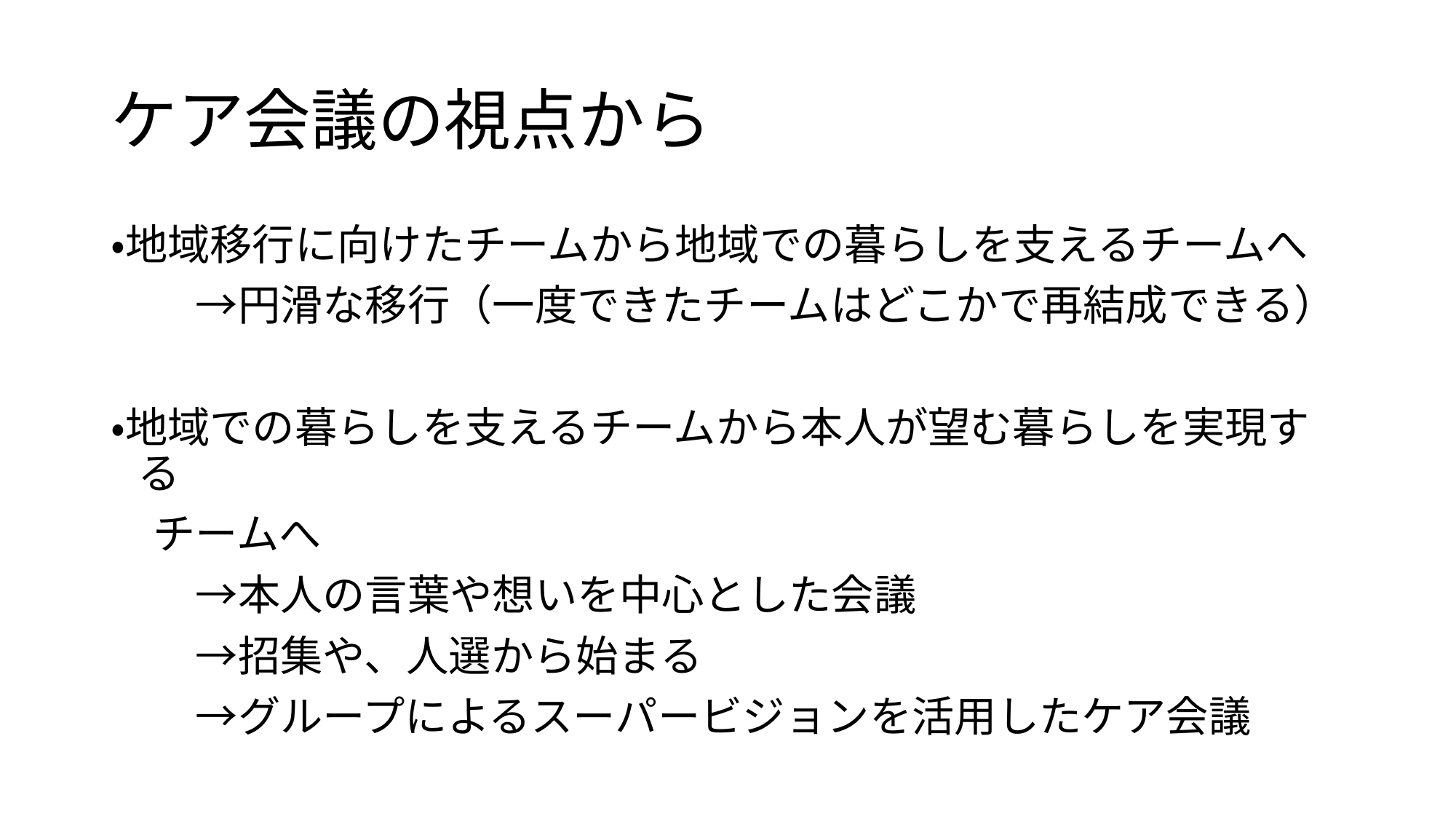

# ケア会議の視点から
・地域移行に向けたチームから地域での暮らしを支えるチームへ
　　→円滑な移行（一度できたチームはどこかで再結成できる）

・地域での暮らしを支えるチームから本人が望む暮らしを実現する
　チームへ
　　→本人の言葉や想いを中心とした会議
　　→招集や、人選から始まる
　　→グループによるスーパービジョンを活用したケア会議